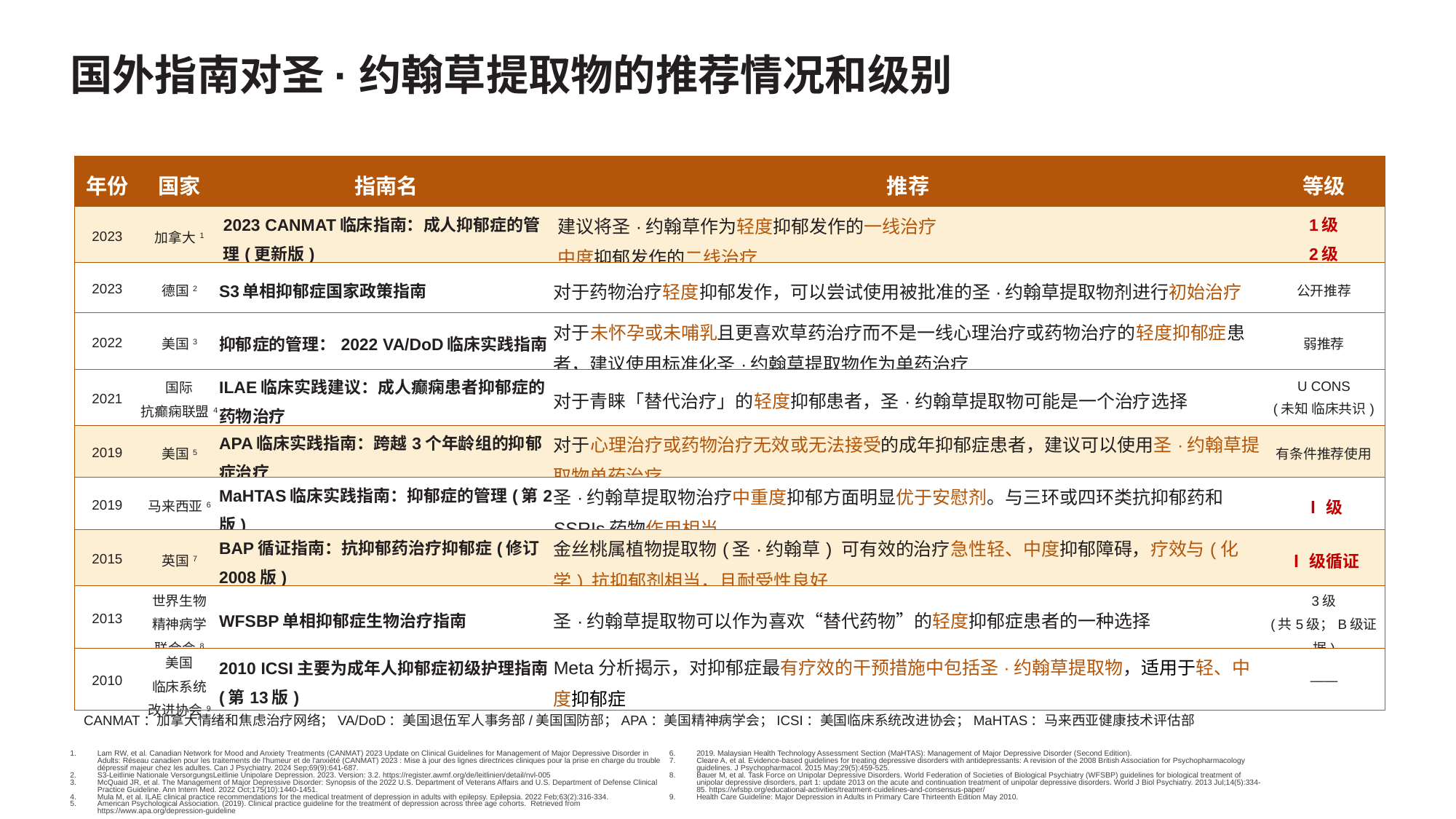

# 国外指南对圣·约翰草提取物的推荐情况和级别
| 年份 | 国家 | 指南名 | 推荐 | 等级 |
| --- | --- | --- | --- | --- |
| 2023 | 加拿大1 | 2023 CANMAT临床指南：成人抑郁症的管理(更新版) | 建议将圣·约翰草作为轻度抑郁发作的一线治疗 中度抑郁发作的二线治疗 | 1级 2级 |
| 2023 | 德国2 | S3单相抑郁症国家政策指南 | 对于药物治疗轻度抑郁发作，可以尝试使用被批准的圣·约翰草提取物剂进行初始治疗 | 公开推荐 |
| 2022 | 美国3 | 抑郁症的管理：2022 VA/DoD临床实践指南 | 对于未怀孕或未哺乳且更喜欢草药治疗而不是一线心理治疗或药物治疗的轻度抑郁症患者，建议使用标准化圣·约翰草提取物作为单药治疗 | 弱推荐 |
| 2021 | 国际 抗癫痫联盟4 | ILAE临床实践建议：成人癫痫患者抑郁症的药物治疗 | 对于青睐「替代治疗」的轻度抑郁患者，圣·约翰草提取物可能是一个治疗选择 | U CONS (未知 临床共识) |
| 2019 | 美国5 | APA临床实践指南：跨越3个年龄组的抑郁症治疗 | 对于心理治疗或药物治疗无效或无法接受的成年抑郁症患者，建议可以使用圣·约翰草提取物单药治疗 | 有条件推荐使用 |
| 2019 | 马来西亚6 | MaHTAS临床实践指南：抑郁症的管理(第2版) | 圣·约翰草提取物治疗中重度抑郁方面明显优于安慰剂。与三环或四环类抗抑郁药和SSRIs药物作用相当 | Ⅰ级 |
| 2015 | 英国7 | BAP循证指南：抗抑郁药治疗抑郁症(修订2008版) | 金丝桃属植物提取物(圣·约翰草) 可有效的治疗急性轻、中度抑郁障碍，疗效与(化学) 抗抑郁剂相当，且耐受性良好 | Ⅰ级循证 |
| 2013 | 世界生物 精神病学 联合会8 | WFSBP单相抑郁症生物治疗指南 | 圣·约翰草提取物可以作为喜欢“替代药物”的轻度抑郁症患者的一种选择 | 3级 (共5级；B级证据) |
| 2010 | 美国 临床系统 改进协会9 | 2010 ICSI主要为成年人抑郁症初级护理指南(第13版) | Meta分析揭示，对抑郁症最有疗效的干预措施中包括圣·约翰草提取物，适用于轻、中度抑郁症 | —— |
CANMAT：加拿大情绪和焦虑治疗网络；VA/DoD：美国退伍军人事务部/美国国防部；APA：美国精神病学会；ICSI：美国临床系统改进协会；MaHTAS：马来西亚健康技术评估部
Lam RW, et al. Canadian Network for Mood and Anxiety Treatments (CANMAT) 2023 Update on Clinical Guidelines for Management of Major Depressive Disorder in Adults: Réseau canadien pour les traitements de l'humeur et de l'anxiété (CANMAT) 2023 : Mise à jour des lignes directrices cliniques pour la prise en charge du trouble dépressif majeur chez les adultes. Can J Psychiatry. 2024 Sep;69(9):641-687.
S3-Leitlinie Nationale VersorgungsLeitlinie Unipolare Depression. 2023. Version: 3.2. https://register.awmf.org/de/leitlinien/detail/nvl-005
McQuaid JR, et al. The Management of Major Depressive Disorder: Synopsis of the 2022 U.S. Department of Veterans Affairs and U.S. Department of Defense Clinical Practice Guideline. Ann Intern Med. 2022 Oct;175(10):1440-1451.
Mula M, et al. ILAE clinical practice recommendations for the medical treatment of depression in adults with epilepsy. Epilepsia. 2022 Feb;63(2):316-334.
American Psychological Association. (2019). Clinical practice guideline for the treatment of depression across three age cohorts.  Retrieved from https://www.apa.org/depression-guideline
2019. Malaysian Health Technology Assessment Section (MaHTAS): Management of Major Depressive Disorder (Second Edition).
Cleare A, et al. Evidence-based guidelines for treating depressive disorders with antidepressants: A revision of the 2008 British Association for Psychopharmacology guidelines. J Psychopharmacol. 2015 May;29(5):459-525.
Bauer M, et al. Task Force on Unipolar Depressive Disorders. World Federation of Societies of Biological Psychiatry (WFSBP) guidelines for biological treatment of unipolar depressive disorders, part 1: update 2013 on the acute and continuation treatment of unipolar depressive disorders. World J Biol Psychiatry. 2013 Jul;14(5):334-85. https://wfsbp.org/educational-activities/treatment-cuidelines-and-consensus-paper/
Health Care Guideline: Major Depression in Adults in Primary Care Thirteenth Edition May 2010.

BAP：英国精神药理学协会